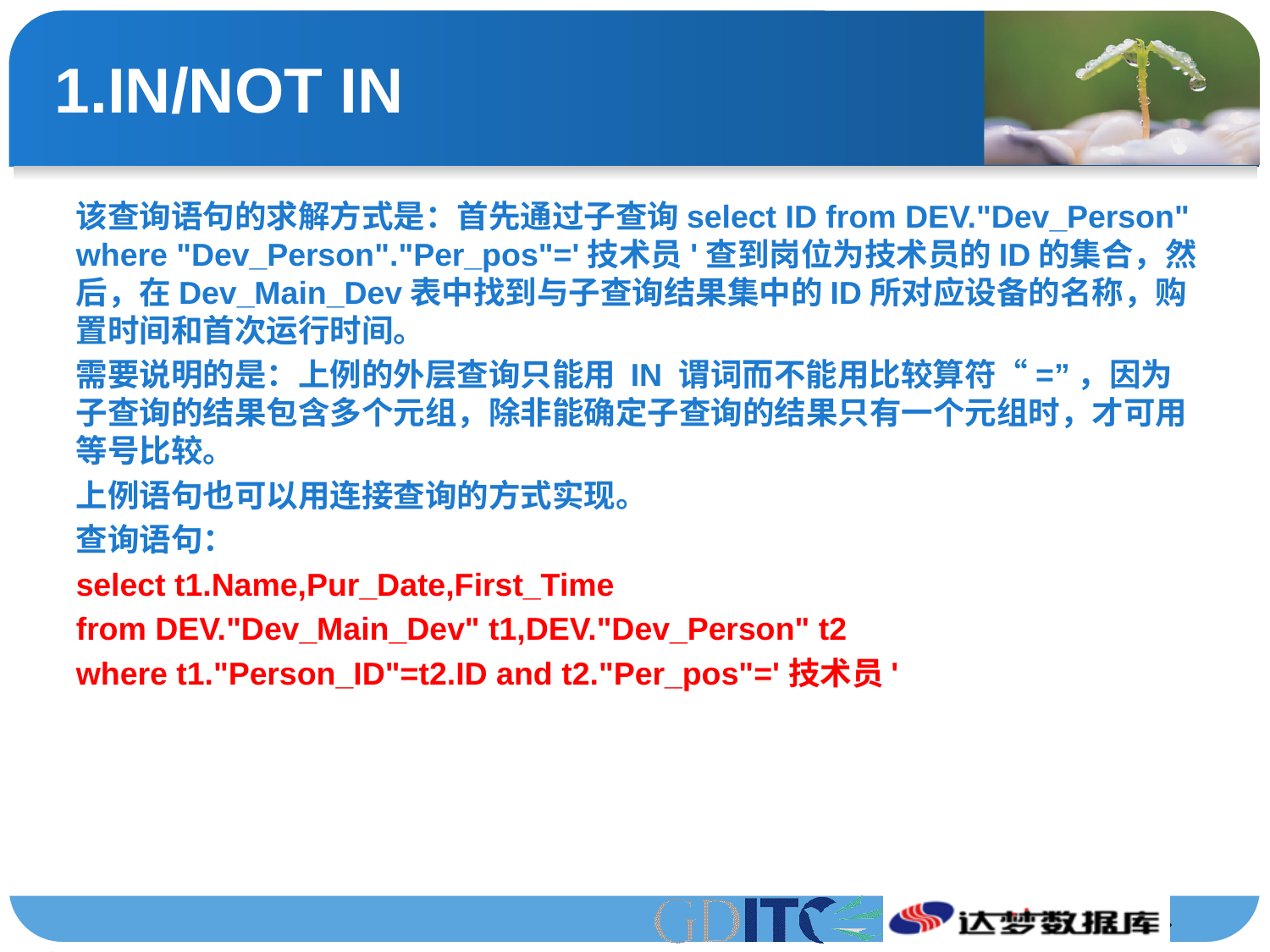

# 1.IN/NOT IN
该查询语句的求解方式是：首先通过子查询select ID from DEV."Dev_Person" where "Dev_Person"."Per_pos"='技术员'查到岗位为技术员的ID的集合，然后，在Dev_Main_Dev表中找到与子查询结果集中的ID所对应设备的名称，购置时间和首次运行时间。
需要说明的是：上例的外层查询只能用 IN 谓词而不能用比较算符“=”，因为子查询的结果包含多个元组，除非能确定子查询的结果只有一个元组时，才可用等号比较。
上例语句也可以用连接查询的方式实现。
查询语句：
select t1.Name,Pur_Date,First_Time
from DEV."Dev_Main_Dev" t1,DEV."Dev_Person" t2
where t1."Person_ID"=t2.ID and t2."Per_pos"='技术员'